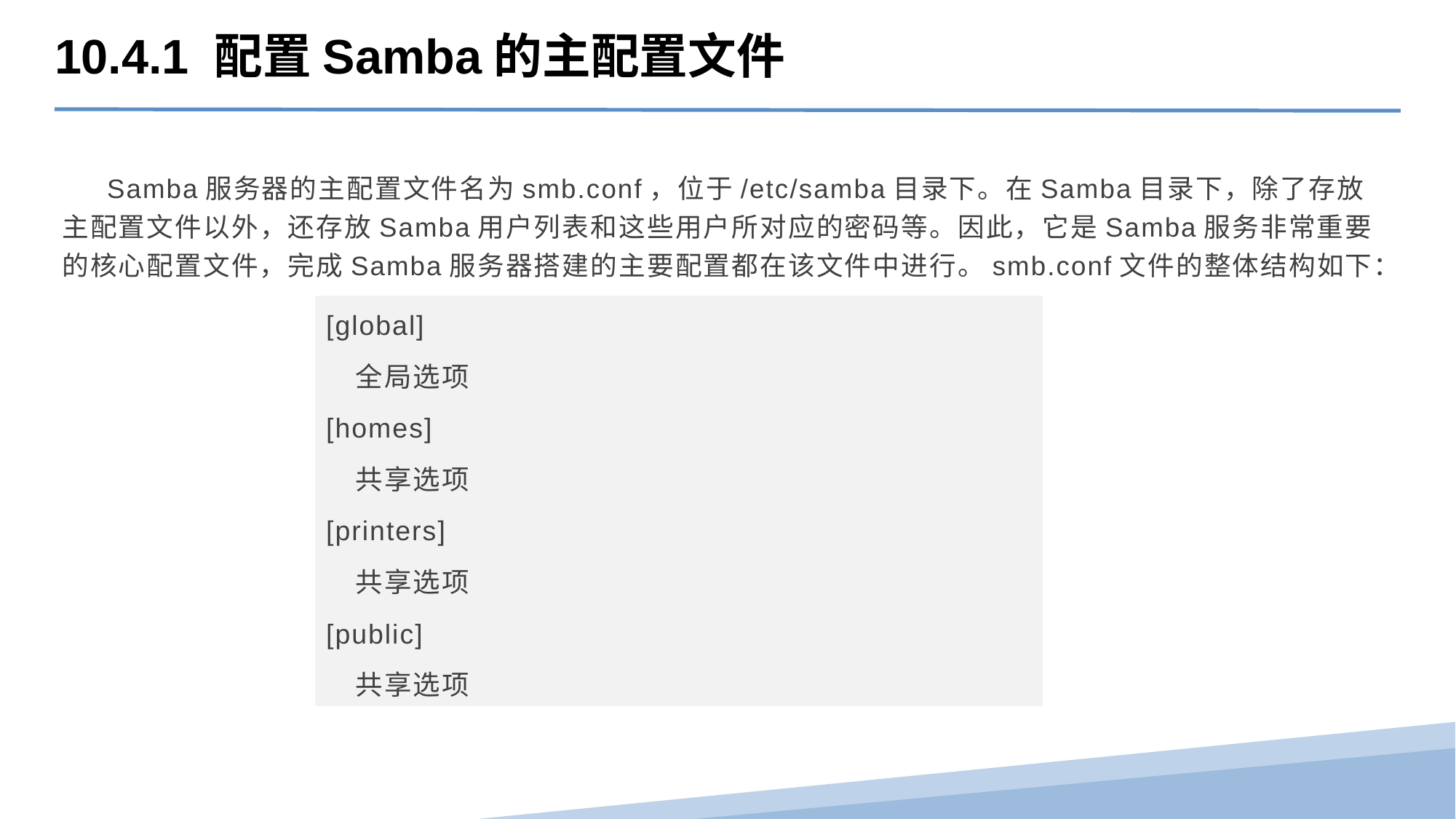

10.4.1 配置Samba的主配置文件
     Samba服务器的主配置文件名为smb.conf，位于/etc/samba目录下。在Samba目录下，除了存放主配置文件以外，还存放Samba用户列表和这些用户所对应的密码等。因此，它是Samba服务非常重要的核心配置文件，完成Samba服务器搭建的主要配置都在该文件中进行。smb.conf文件的整体结构如下：

[global]
   全局选项
[homes]
   共享选项
[printers]
   共享选项
[public]
   共享选项